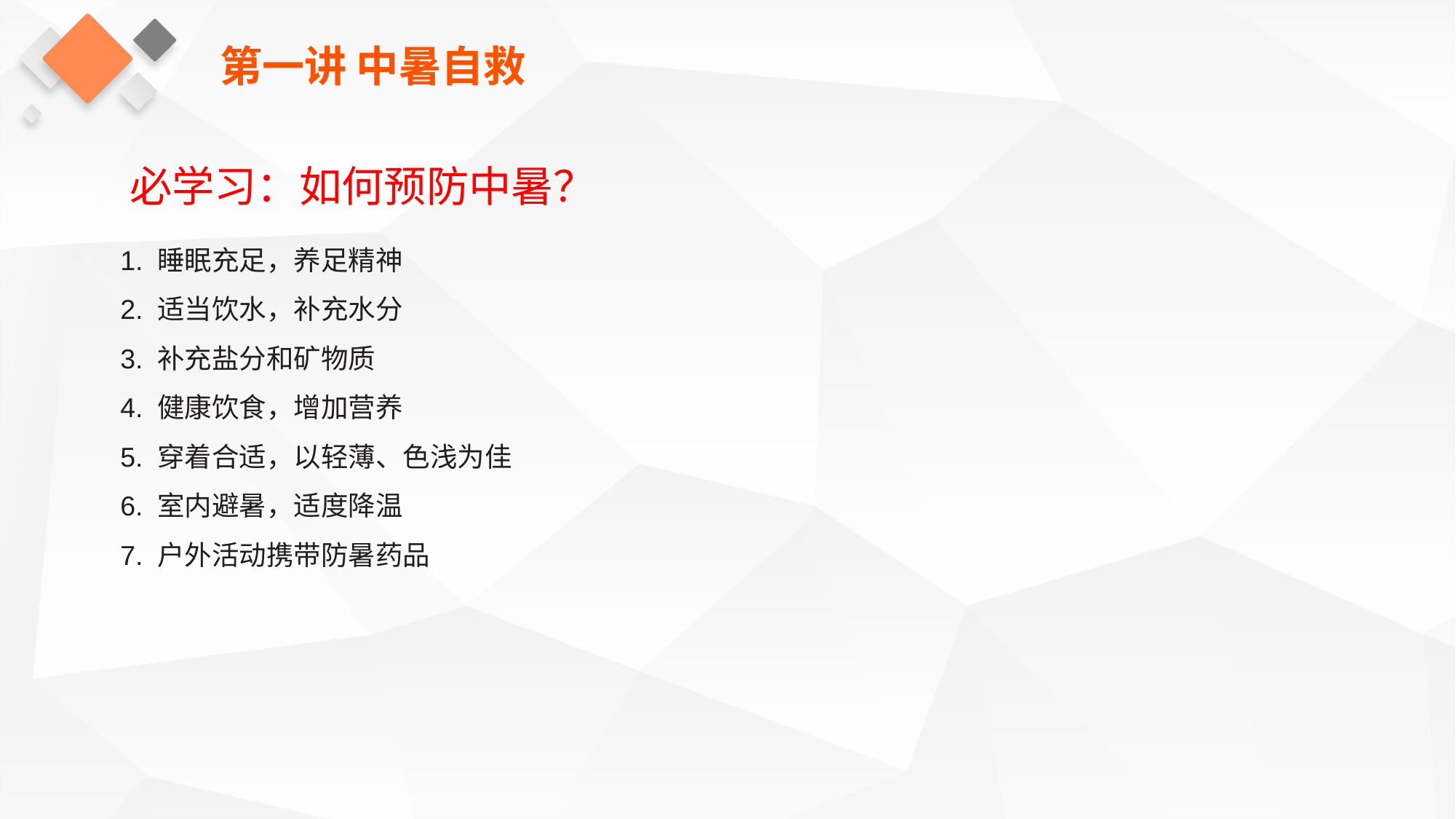

第一讲 中暑自救
必学习：如何预防中暑？
1. 睡眠充足，养足精神
2. 适当饮水，补充水分
3. 补充盐分和矿物质
4. 健康饮食，增加营养
5. 穿着合适，以轻薄、色浅为佳
6. 室内避暑，适度降温
7. 户外活动携带防暑药品